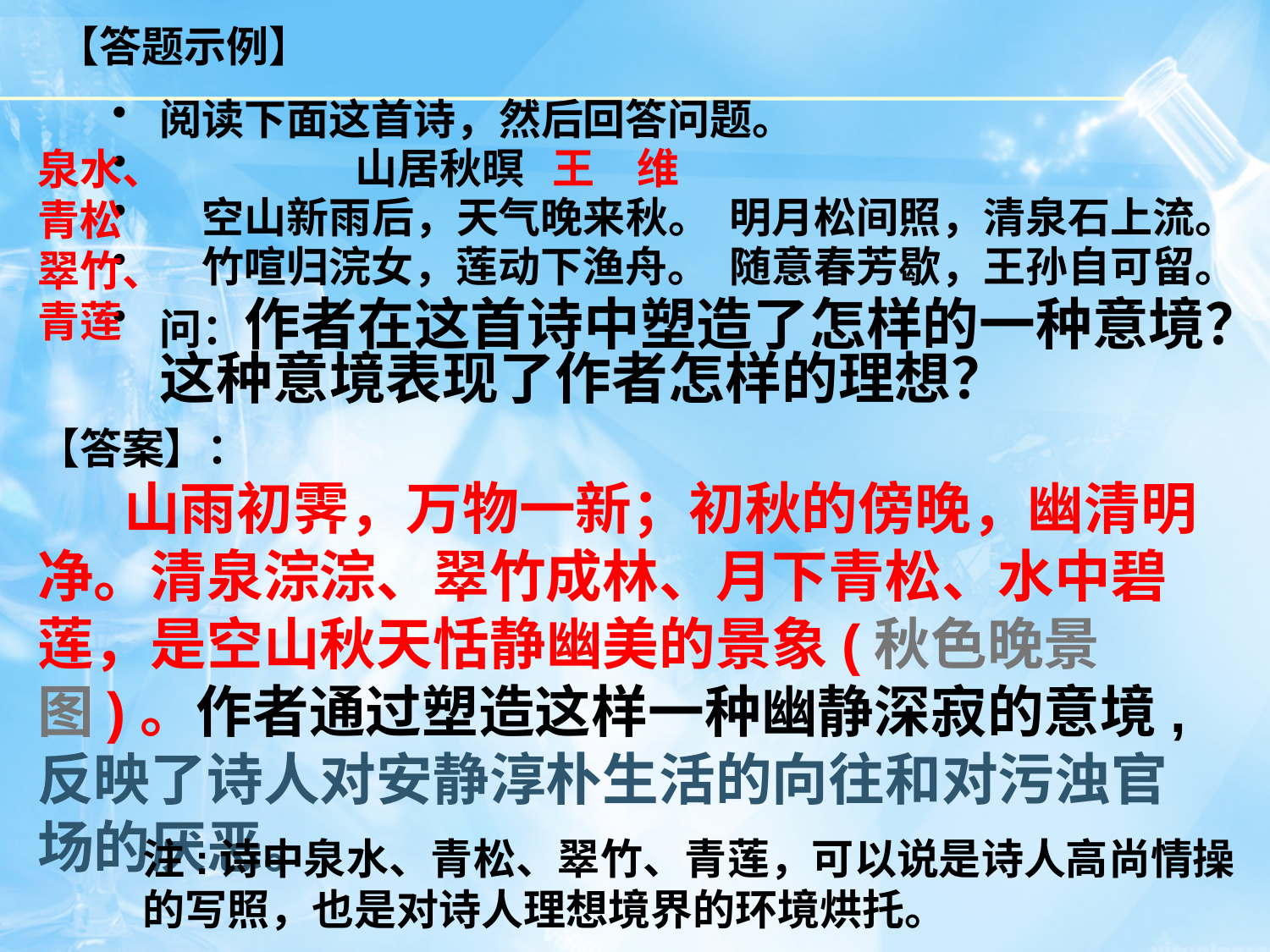

# 【答题示例】
阅读下面这首诗，然后回答问题。
　                山居秋暝   王　维
　空山新雨后，天气晚来秋。  明月松间照，清泉石上流。
　竹喧归浣女，莲动下渔舟。  随意春芳歇，王孙自可留。
问：作者在这首诗中塑造了怎样的一种意境？这种意境表现了作者怎样的理想？

泉水、青松
翠竹、青莲
【答案】：
        山雨初霁，万物一新；初秋的傍晚，幽清明净。清泉淙淙、翠竹成林、月下青松、水中碧莲，是空山秋天恬静幽美的景象(秋色晚景图)。作者通过塑造这样一种幽静深寂的意境,反映了诗人对安静淳朴生活的向往和对污浊官场的厌恶。

注:诗中泉水、青松、翠竹、青莲，可以说是诗人高尚情操的写照，也是对诗人理想境界的环境烘托。